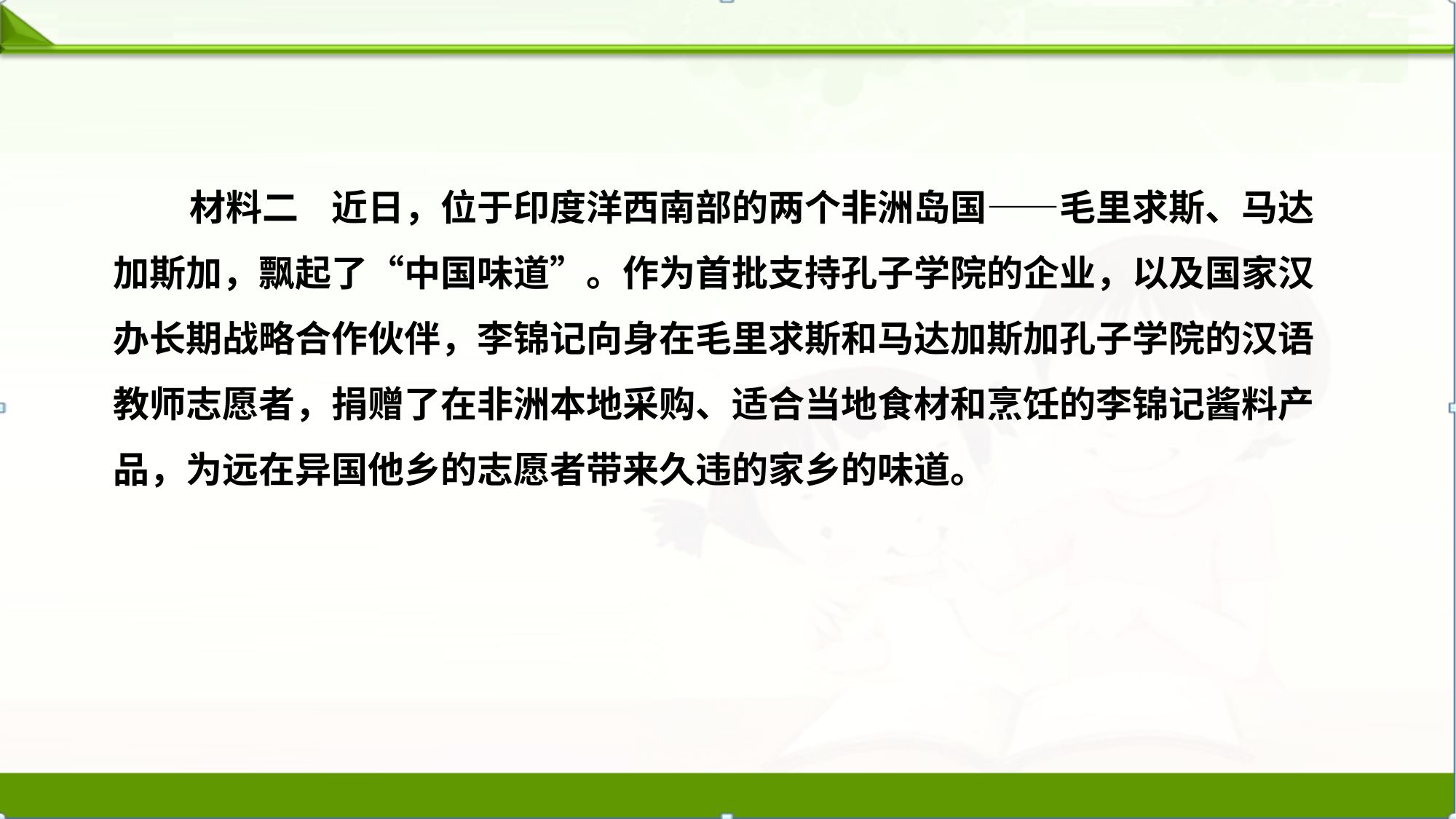

材料二    近日，位于印度洋西南部的两个非洲岛国——毛里求斯、马达加斯加，飘起了“中国味道”。作为首批支持孔子学院的企业，以及国家汉办长期战略合作伙伴，李锦记向身在毛里求斯和马达加斯加孔子学院的汉语教师志愿者，捐赠了在非洲本地采购、适合当地食材和烹饪的李锦记酱料产品，为远在异国他乡的志愿者带来久违的家乡的味道。